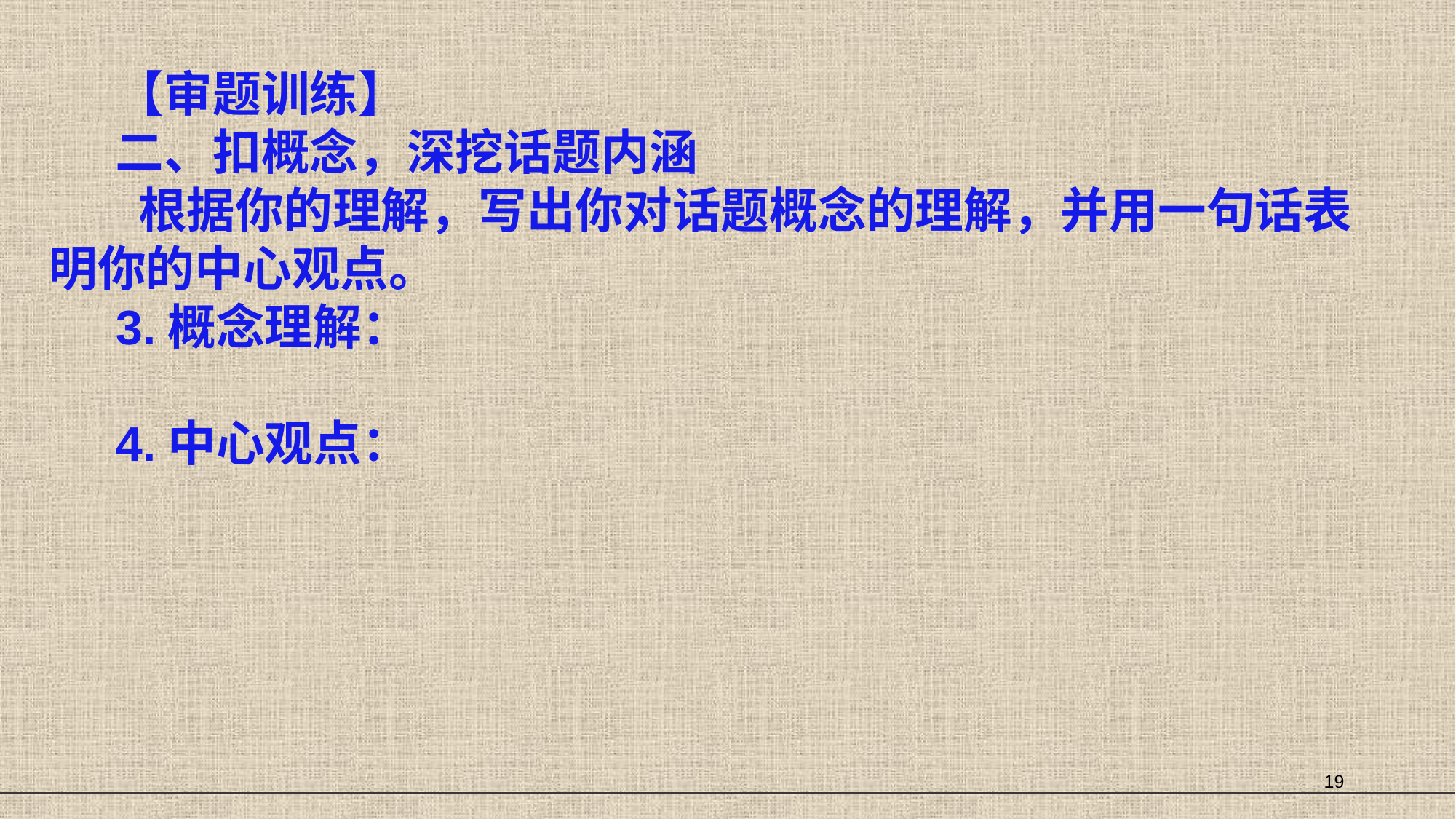

【审题训练】
二、扣概念，深挖话题内涵
 根据你的理解，写出你对话题概念的理解，并用一句话表明你的中心观点。
3.概念理解：

4.中心观点：
19